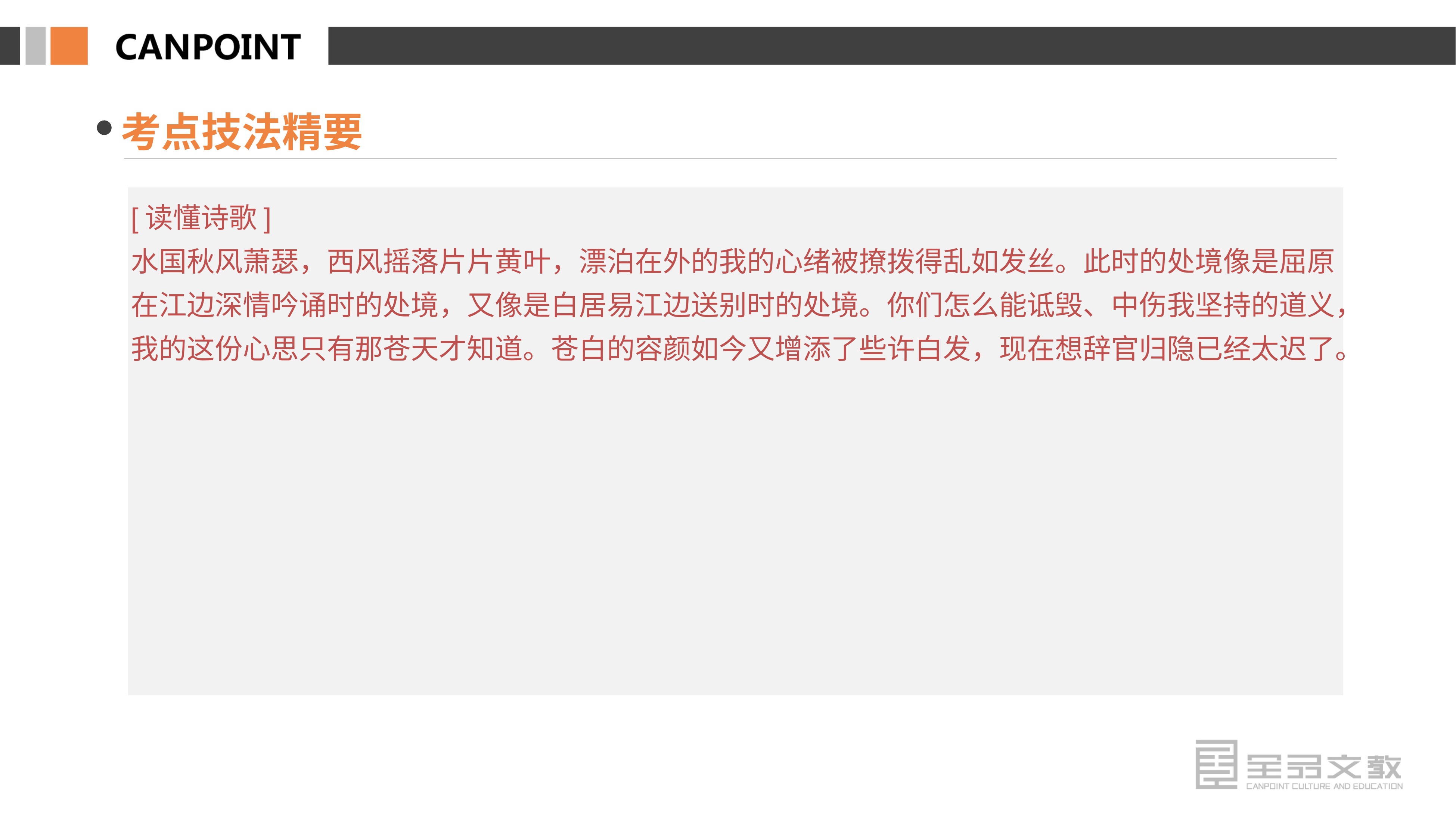

考点技法精要

[读懂诗歌]
水国秋风萧瑟，西风摇落片片黄叶，漂泊在外的我的心绪被撩拨得乱如发丝。此时的处境像是屈原在江边深情吟诵时的处境，又像是白居易江边送别时的处境。你们怎么能诋毁、中伤我坚持的道义，我的这份心思只有那苍天才知道。苍白的容颜如今又增添了些许白发，现在想辞官归隐已经太迟了。